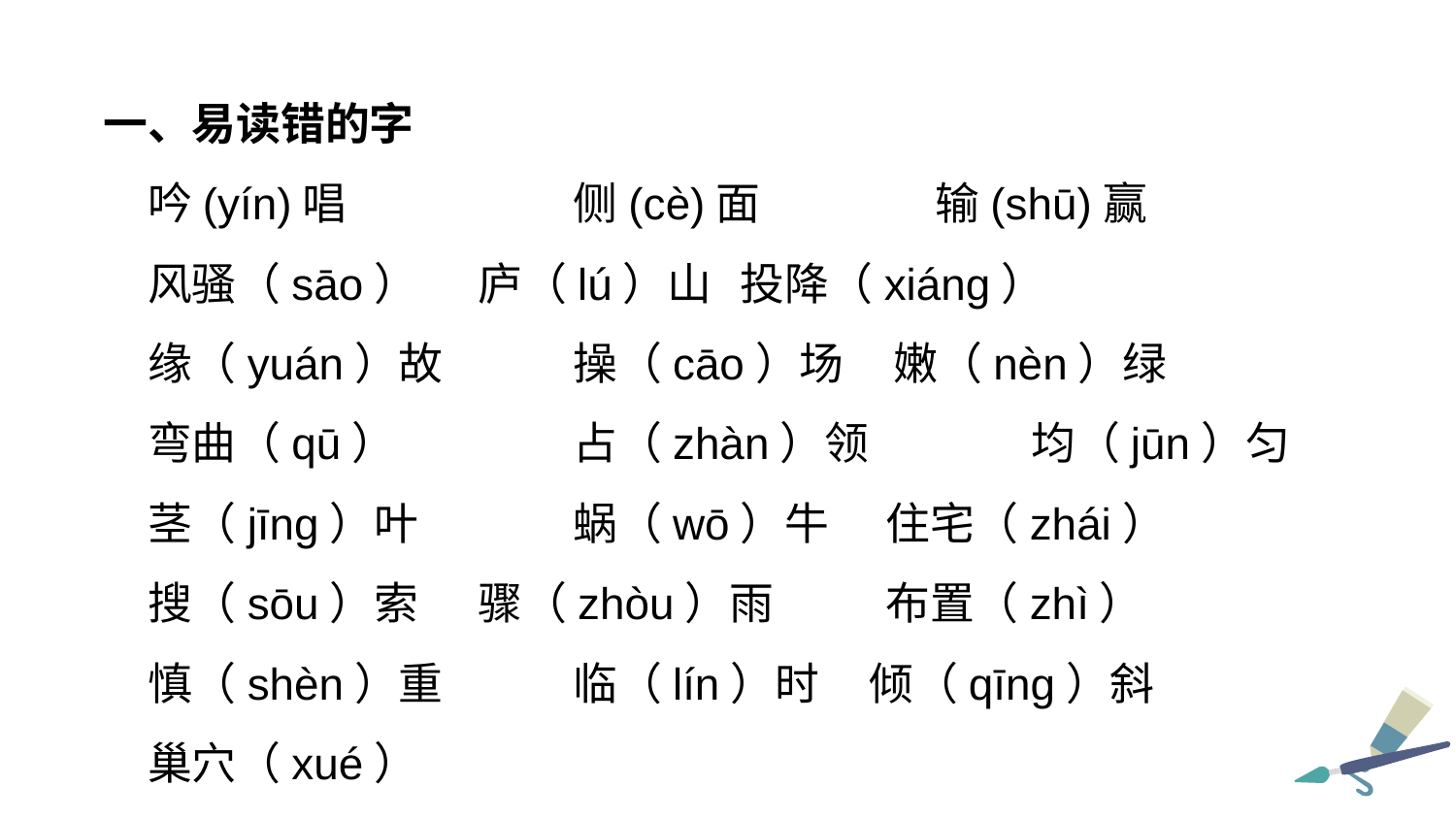

一、易读错的字
吟(yín)唱	 侧(cè)面	      输(shū)赢
风骚（sāo）      庐（lú）山 	 投降（xiáng）
缘（yuán）故	 操（cāo）场     嫩（nèn）绿
弯曲（qū）	 占（zhàn）领 	 均（jūn）匀
茎（jīng）叶	 蜗（wō）牛	 住宅（zhái）
搜（sōu）索      骤（zhòu）雨 	 布置（zhì）
慎（shèn）重 	 临（lín）时     倾（qīng）斜
巢穴（xué）